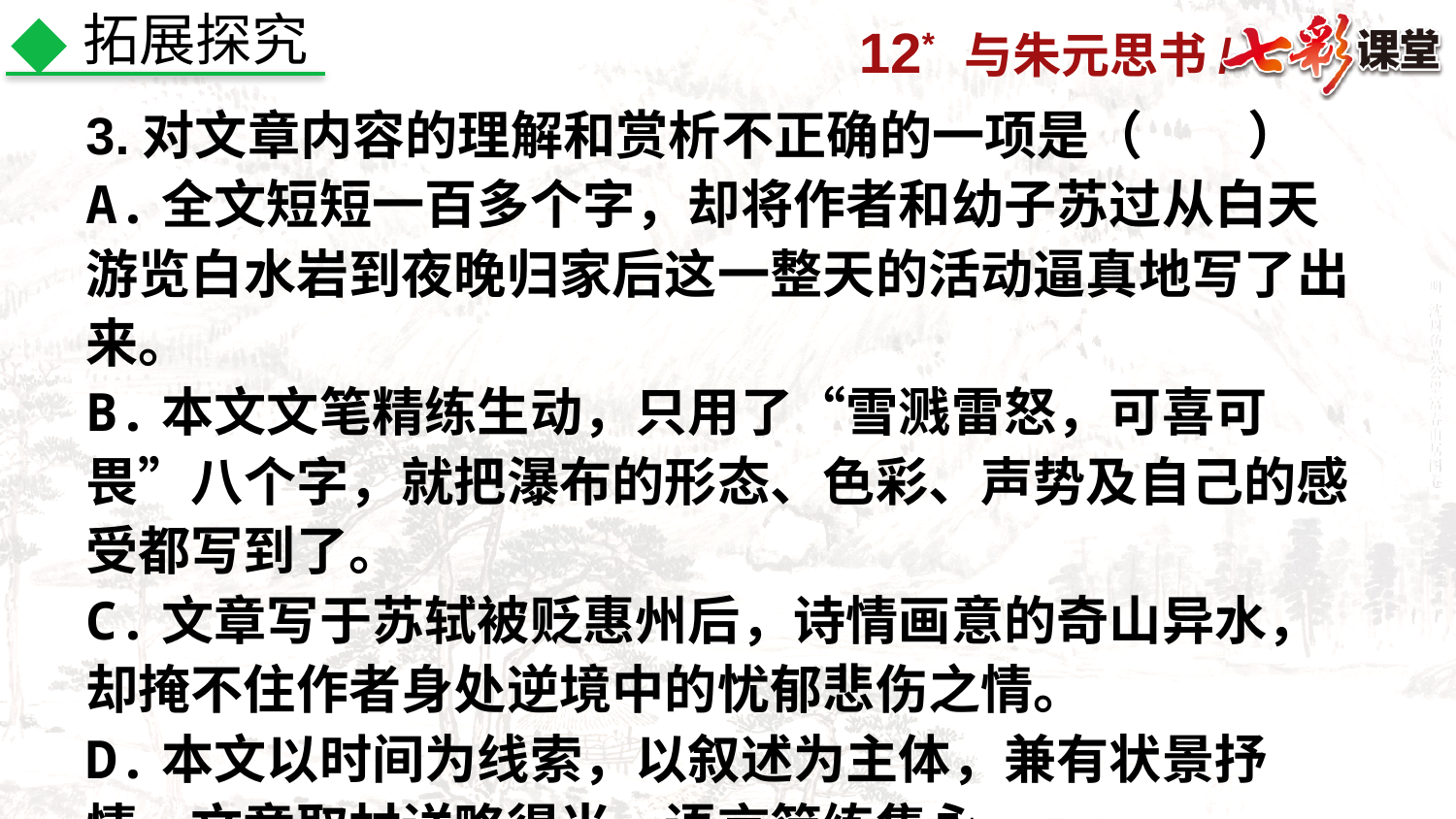

拓展探究

3.对文章内容的理解和赏析不正确的一项是（　　）
A.全文短短一百多个字，却将作者和幼子苏过从白天游览白水岩到夜晚归家后这一整天的活动逼真地写了出来。
B.本文文笔精练生动，只用了“雪溅雷怒，可喜可畏”八个字，就把瀑布的形态、色彩、声势及自己的感受都写到了。
C.文章写于苏轼被贬惠州后，诗情画意的奇山异水，却掩不住作者身处逆境中的忧郁悲伤之情。
D.本文以时间为线索，以叙述为主体，兼有状景抒情。文章取材详略得当，语言简练隽永。